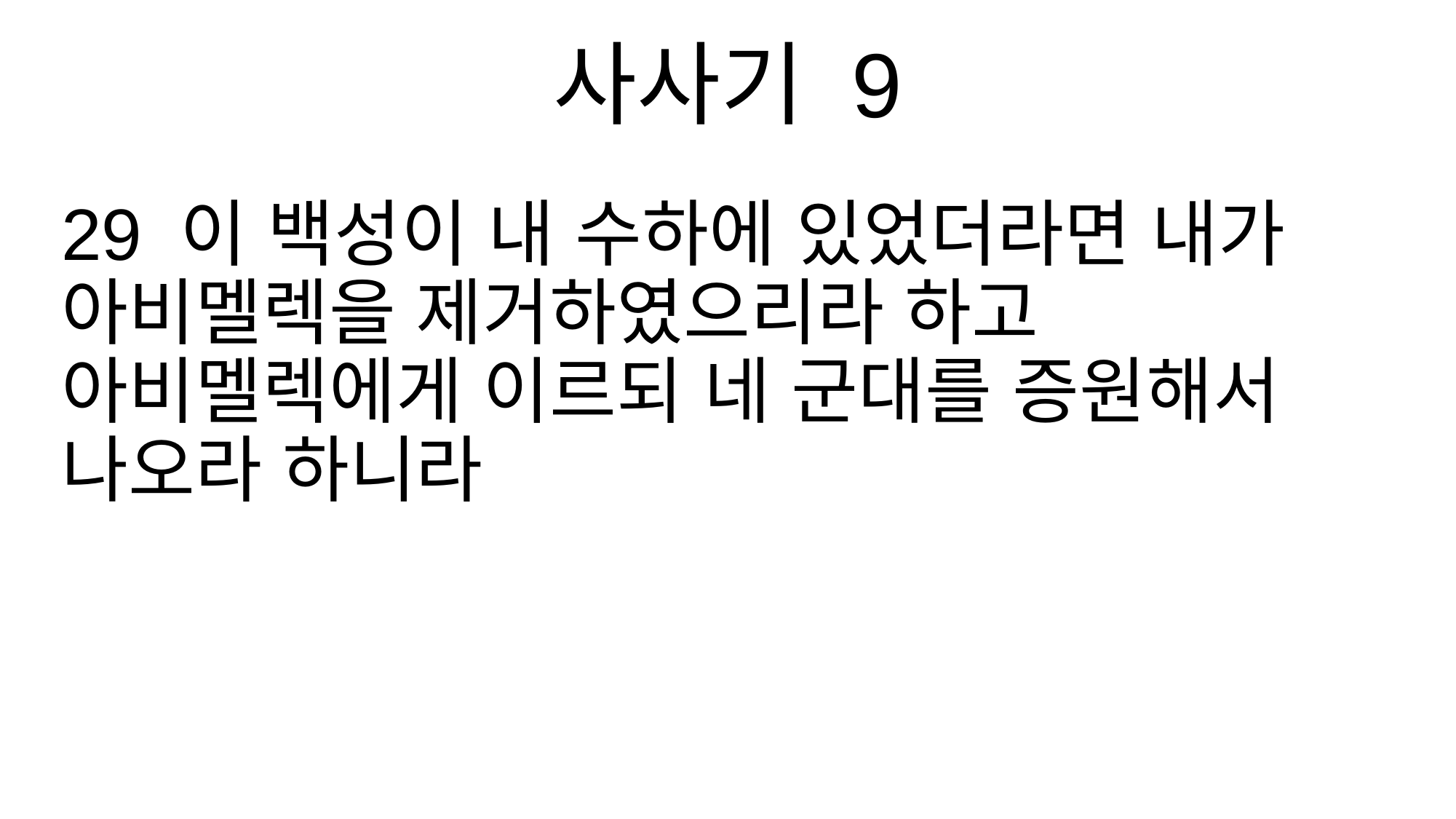

사사기 9
29 이 백성이 내 수하에 있었더라면 내가 아비멜렉을 제거하였으리라 하고 아비멜렉에게 이르되 네 군대를 증원해서 나오라 하니라